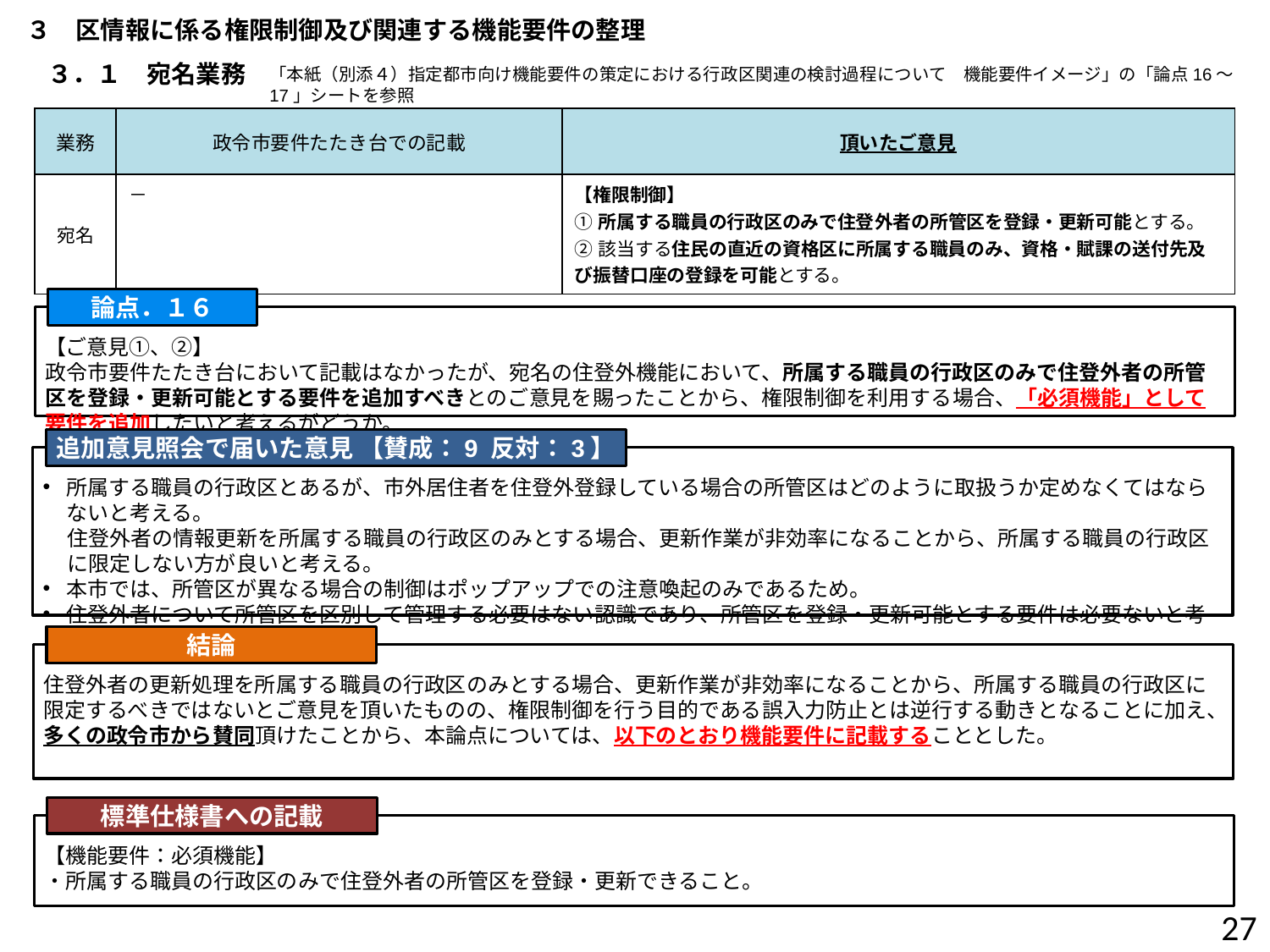

３　区情報に係る権限制御及び関連する機能要件の整理
３．１　宛名業務
「本紙（別添４）指定都市向け機能要件の策定における行政区関連の検討過程について　機能要件イメージ」の「論点16～17」シートを参照
| 業務 | 政令市要件たたき台での記載 | 頂いたご意見 |
| --- | --- | --- |
| 宛名 | － | 【権限制御】 ①所属する職員の行政区のみで住登外者の所管区を登録・更新可能とする。 ②該当する住民の直近の資格区に所属する職員のみ、資格・賦課の送付先及び振替口座の登録を可能とする。 |
論点．１６

【ご意見①、②】
政令市要件たたき台において記載はなかったが、宛名の住登外機能において、所属する職員の行政区のみで住登外者の所管区を登録・更新可能とする要件を追加すべきとのご意見を賜ったことから、権限制御を利用する場合、「必須機能」として要件を追加したいと考えるがどうか。

追加意見照会で届いた意見 【賛成：9 反対：3】

所属する職員の行政区とあるが、市外居住者を住登外登録している場合の所管区はどのように取扱うか定めなくてはならないと考える。
住登外者の情報更新を所属する職員の行政区のみとする場合、更新作業が非効率になることから、所属する職員の行政区に限定しない方が良いと考える。
本市では、所管区が異なる場合の制御はポップアップでの注意喚起のみであるため。
住登外者について所管区を区別して管理する必要はない認識であり、所管区を登録・更新可能とする要件は必要ないと考える。
結論

住登外者の更新処理を所属する職員の行政区のみとする場合、更新作業が非効率になることから、所属する職員の行政区に限定するべきではないとご意見を頂いたものの、権限制御を行う目的である誤入力防止とは逆行する動きとなることに加え、多くの政令市から賛同頂けたことから、本論点については、以下のとおり機能要件に記載することとした。
標準仕様書への記載

【機能要件：必須機能】
・所属する職員の行政区のみで住登外者の所管区を登録・更新できること。
27